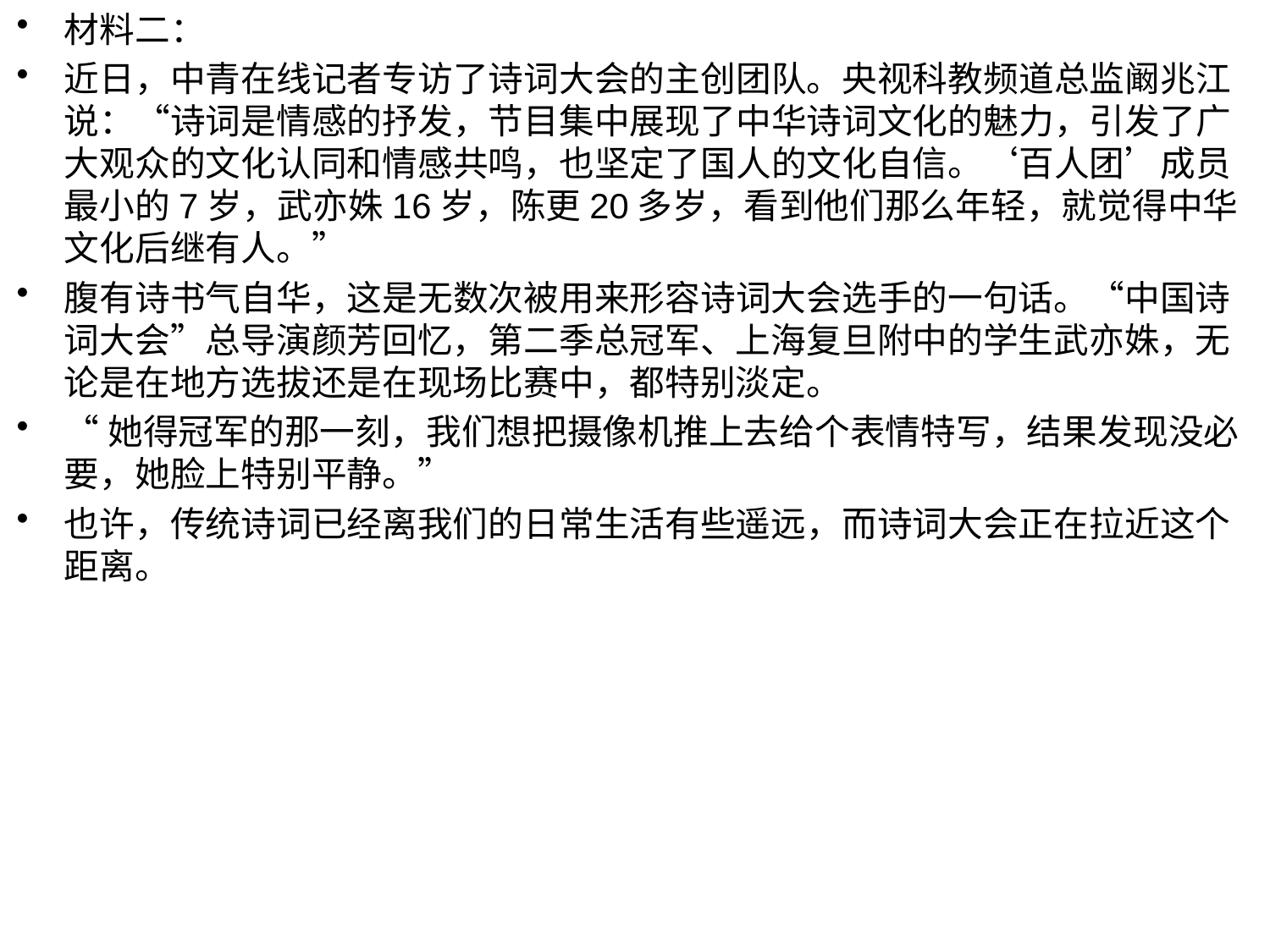

材料二：
近日，中青在线记者专访了诗词大会的主创团队。央视科教频道总监阚兆江说：“诗词是情感的抒发，节目集中展现了中华诗词文化的魅力，引发了广大观众的文化认同和情感共鸣，也坚定了国人的文化自信。‘百人团’成员最小的7岁，武亦姝16岁，陈更20多岁，看到他们那么年轻，就觉得中华文化后继有人。”
腹有诗书气自华，这是无数次被用来形容诗词大会选手的一句话。“中国诗词大会”总导演颜芳回忆，第二季总冠军、上海复旦附中的学生武亦姝，无论是在地方选拔还是在现场比赛中，都特别淡定。
“她得冠军的那一刻，我们想把摄像机推上去给个表情特写，结果发现没必要，她脸上特别平静。”
也许，传统诗词已经离我们的日常生活有些遥远，而诗词大会正在拉近这个距离。

#